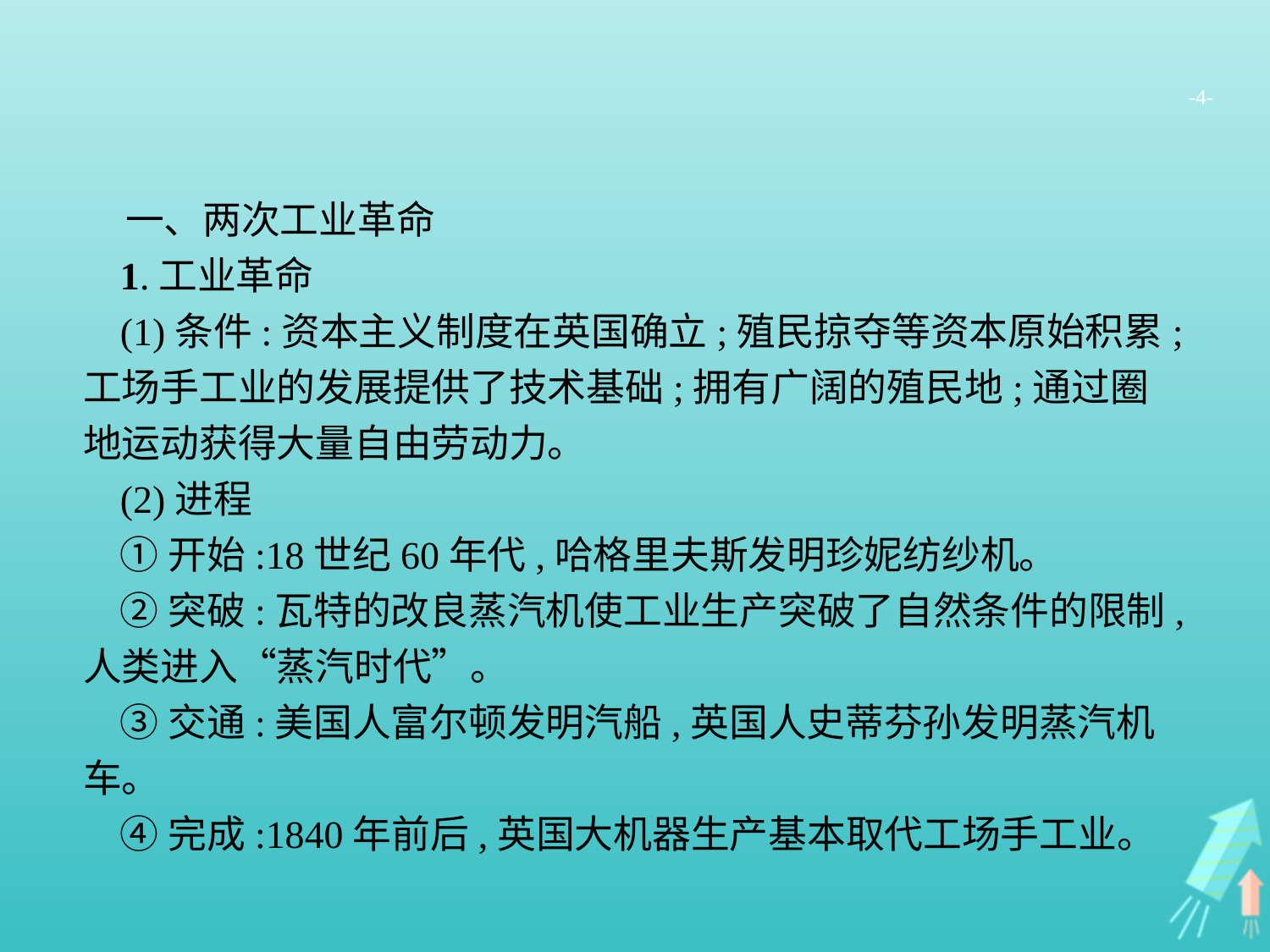

-4-
一、两次工业革命
1.工业革命
(1)条件:资本主义制度在英国确立;殖民掠夺等资本原始积累;工场手工业的发展提供了技术基础;拥有广阔的殖民地;通过圈地运动获得大量自由劳动力。
(2)进程
①开始:18世纪60年代,哈格里夫斯发明珍妮纺纱机。
②突破:瓦特的改良蒸汽机使工业生产突破了自然条件的限制,人类进入“蒸汽时代”。
③交通:美国人富尔顿发明汽船,英国人史蒂芬孙发明蒸汽机车。
④完成:1840年前后,英国大机器生产基本取代工场手工业。